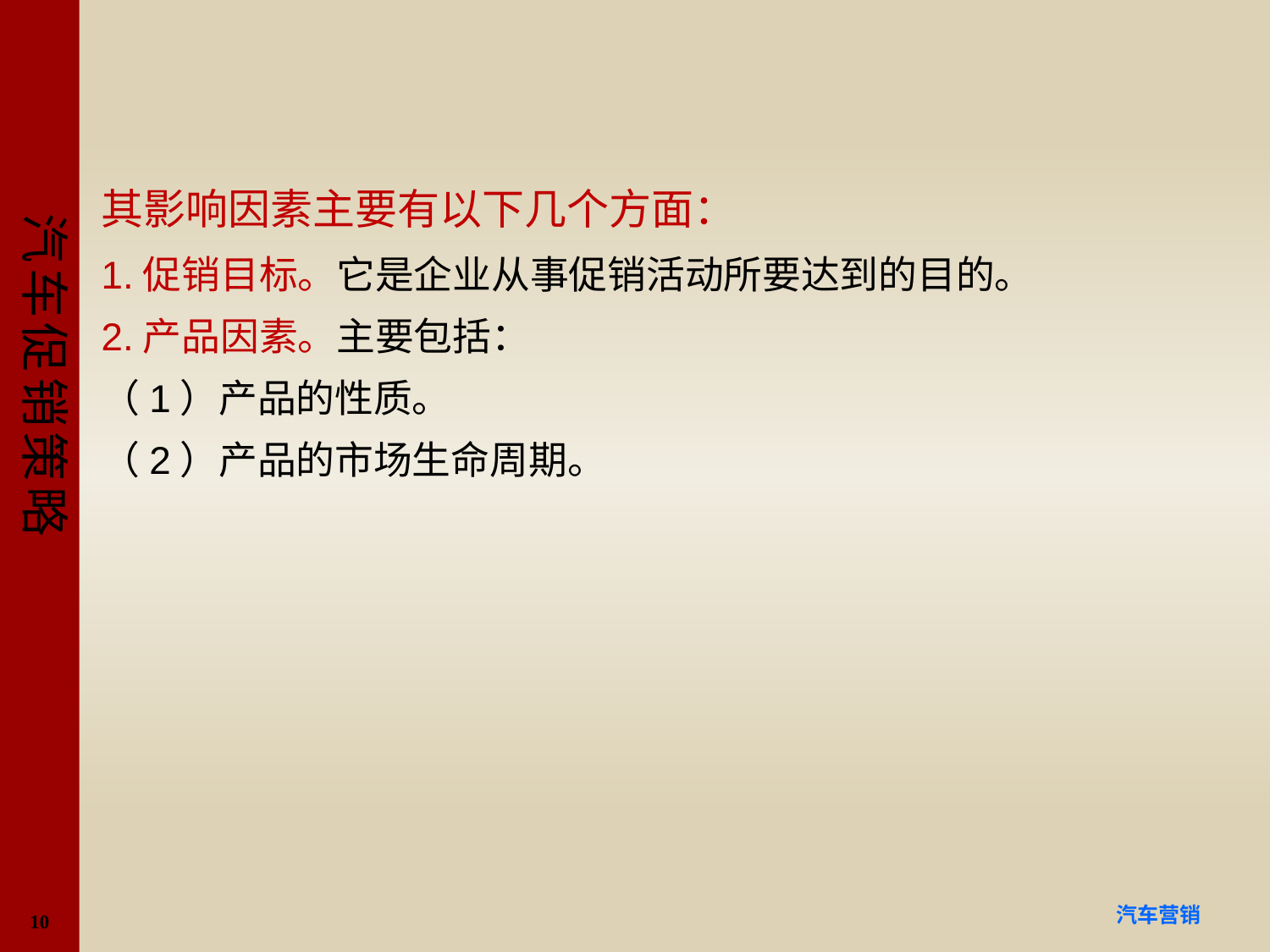

#
其影响因素主要有以下几个方面：
1.促销目标。它是企业从事促销活动所要达到的目的。
2.产品因素。主要包括：
（1）产品的性质。
（2）产品的市场生命周期。

10